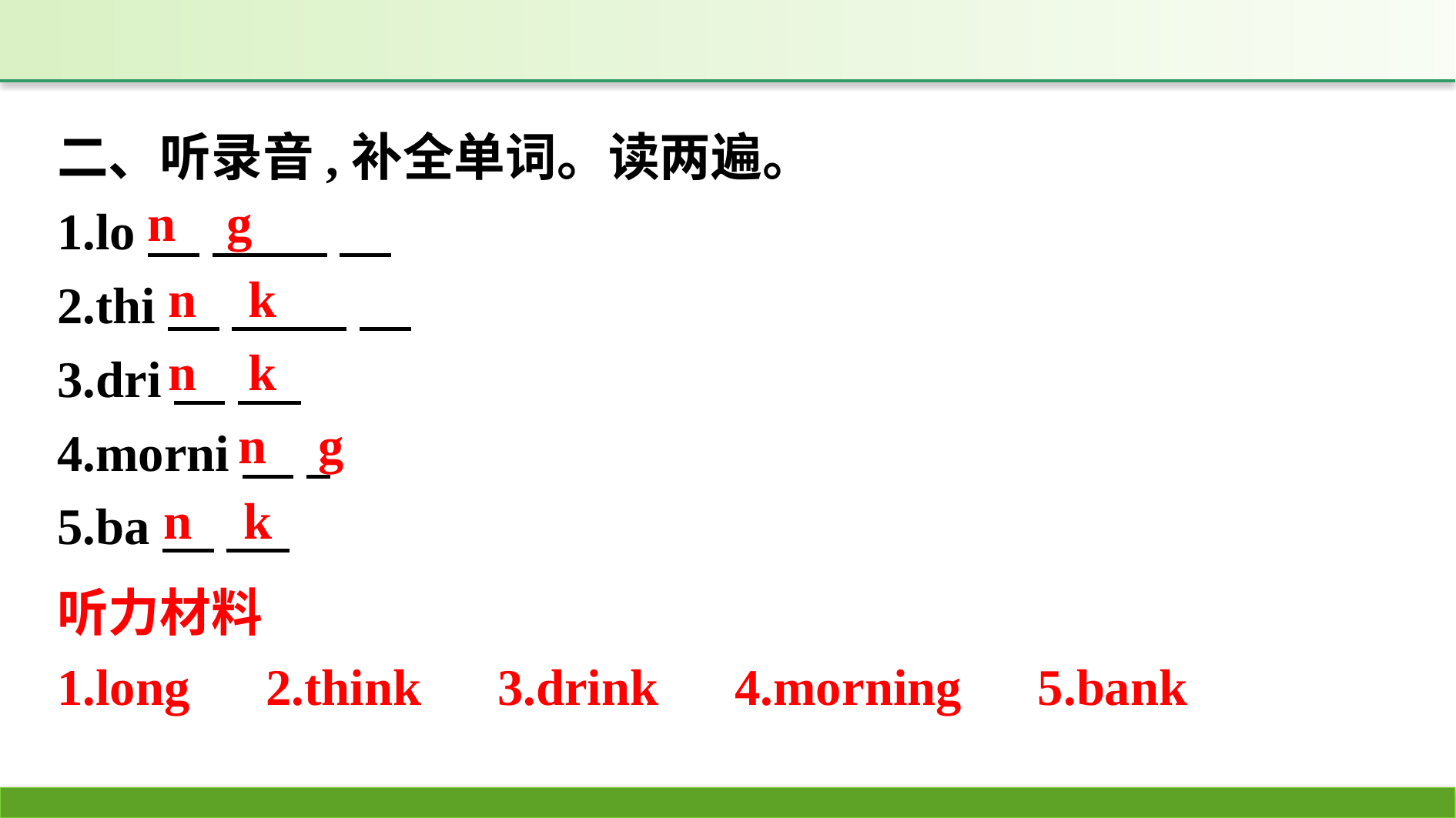

二、听录音,补全单词。读两遍。
1.lo
2.thi
3.dri
4.morni
5.ba
n    g
n    k
n    k
n    g
n    k
听力材料
1.long　2.think　3.drink　4.morning　5.bank